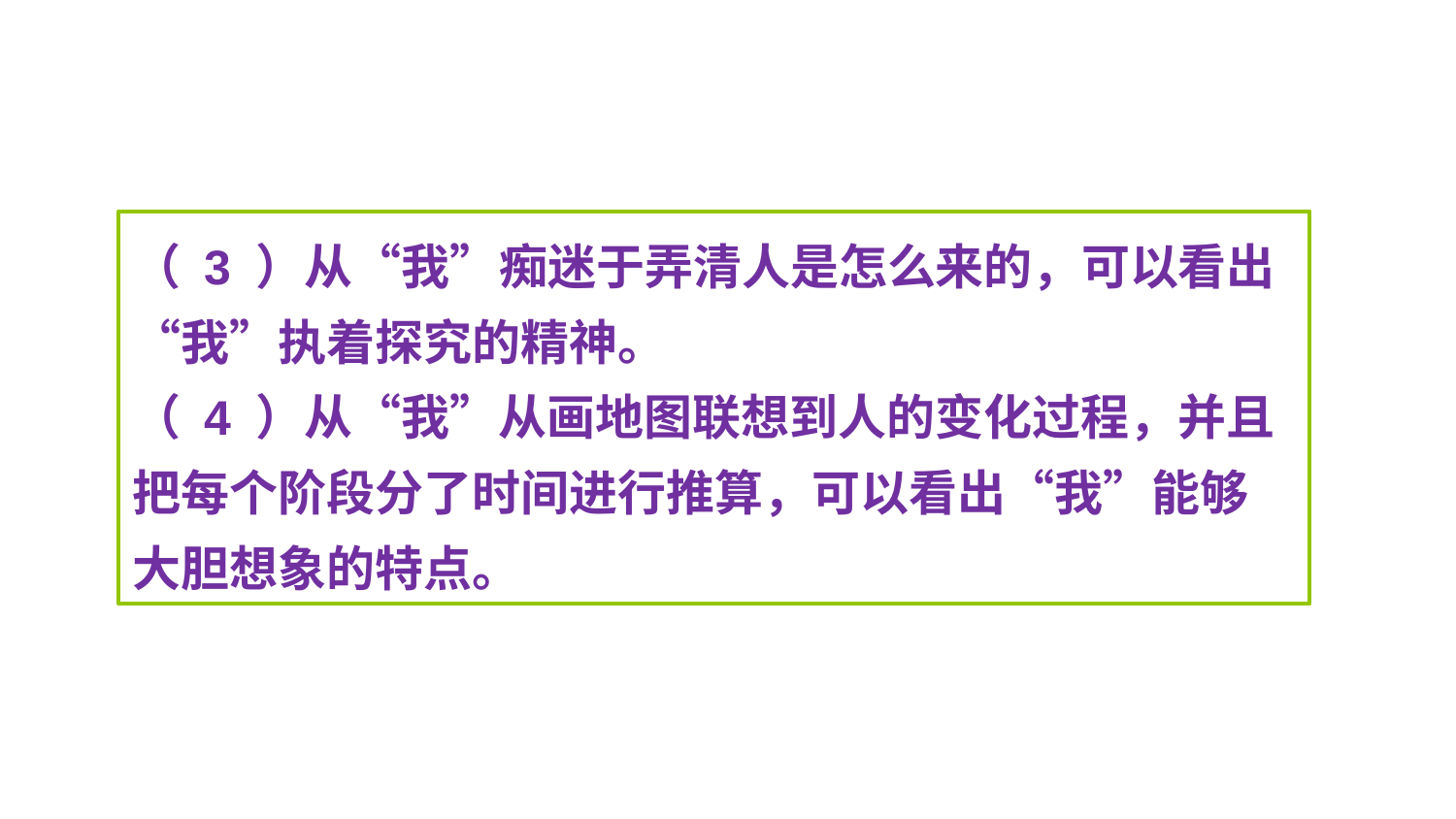

（ 3 ）从“我”痴迷于弄清人是怎么来的，可以看出“我”执着探究的精神。
（ 4 ）从“我”从画地图联想到人的变化过程，并且把每个阶段分了时间进行推算，可以看出“我”能够大胆想象的特点。